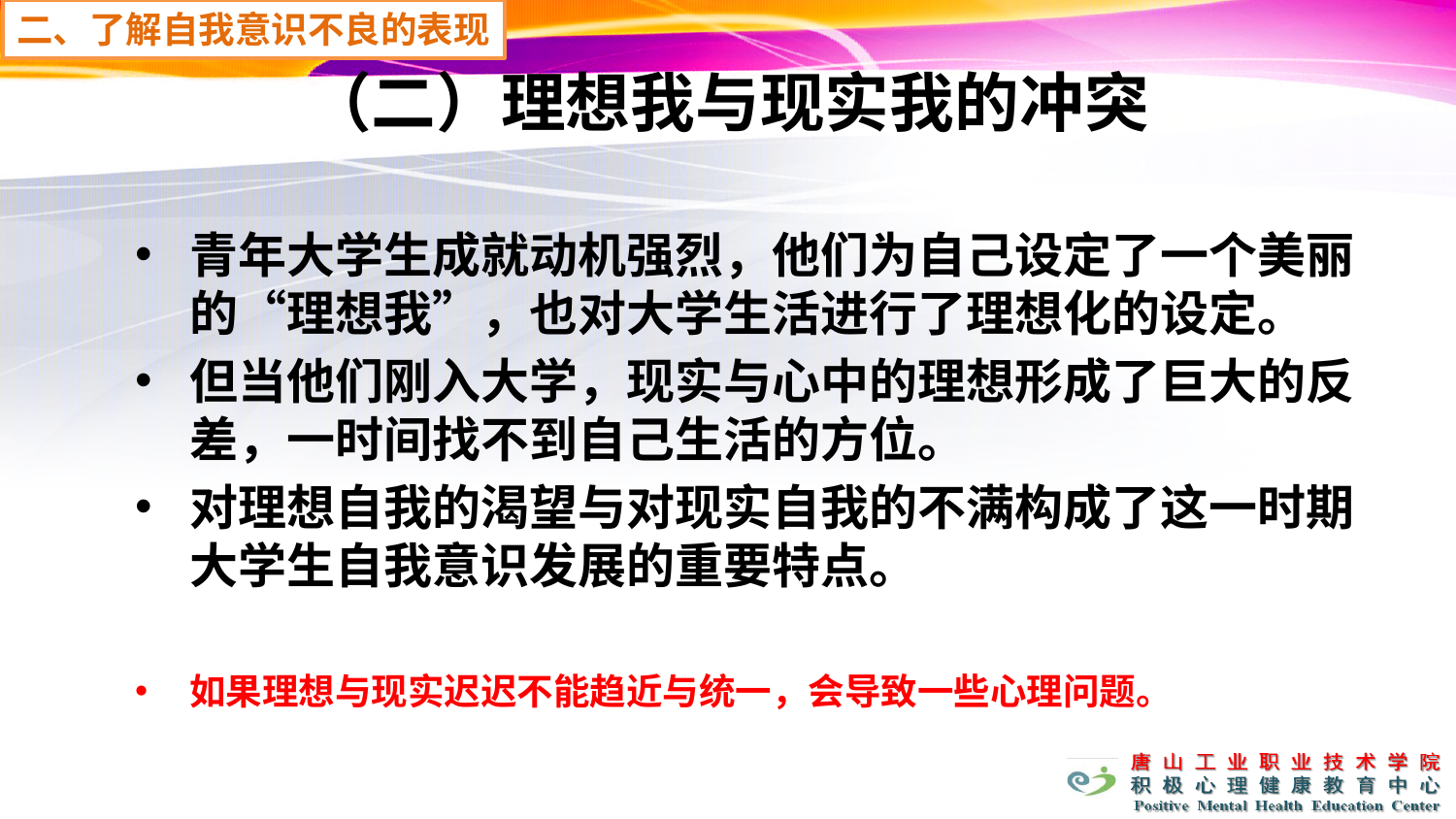

二、了解自我意识不良的表现
# （二）理想我与现实我的冲突
青年大学生成就动机强烈，他们为自己设定了一个美丽的“理想我”，也对大学生活进行了理想化的设定。
但当他们刚入大学，现实与心中的理想形成了巨大的反差，一时间找不到自己生活的方位。
对理想自我的渴望与对现实自我的不满构成了这一时期大学生自我意识发展的重要特点。

如果理想与现实迟迟不能趋近与统一，会导致一些心理问题。